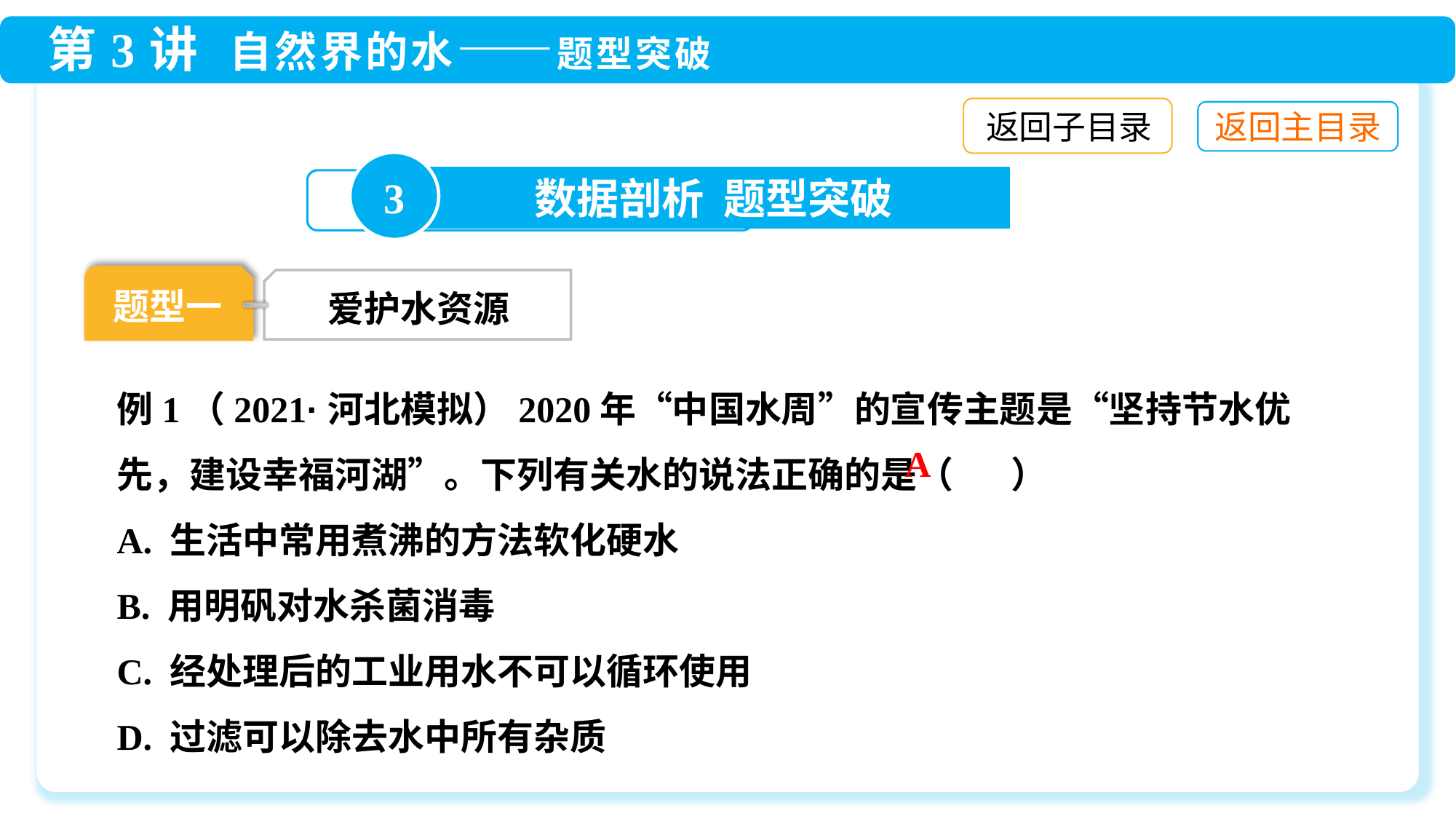

返回子目录

3
数据剖析  题型突破

题型一
爱护水资源

例1（2021·河北模拟）2020年“中国水周”的宣传主题是“坚持节水优先，建设幸福河湖”。下列有关水的说法正确的是（       ）
A. 生活中常用煮沸的方法软化硬水
B. 用明矾对水杀菌消毒
C. 经处理后的工业用水不可以循环使用
D. 过滤可以除去水中所有杂质
A